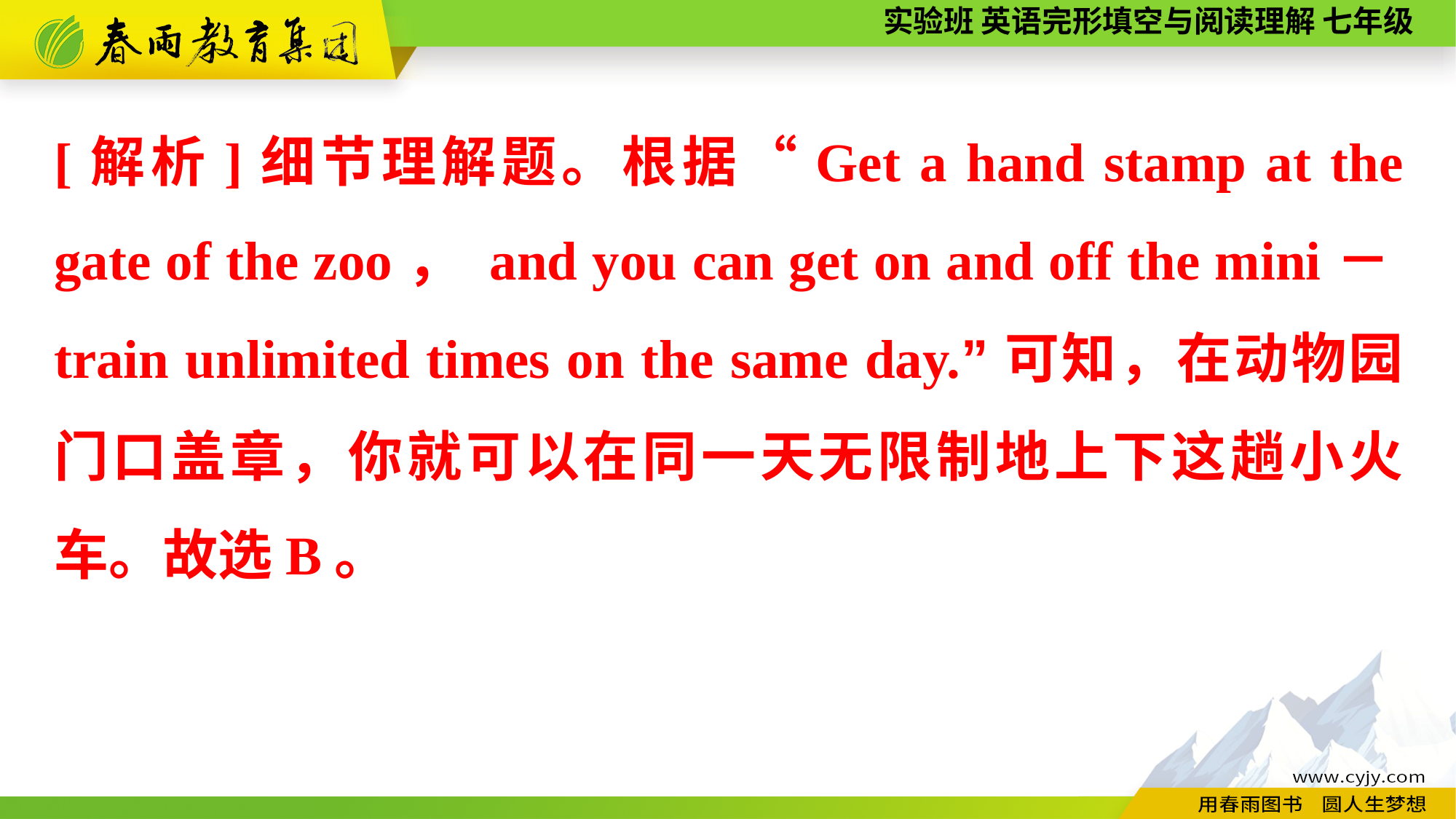

[解析]细节理解题。根据“Get a hand stamp at the gate of the zoo， and you can get on and off the mini－train unlimited times on the same day.”可知，在动物园门口盖章，你就可以在同一天无限制地上下这趟小火车。故选B。